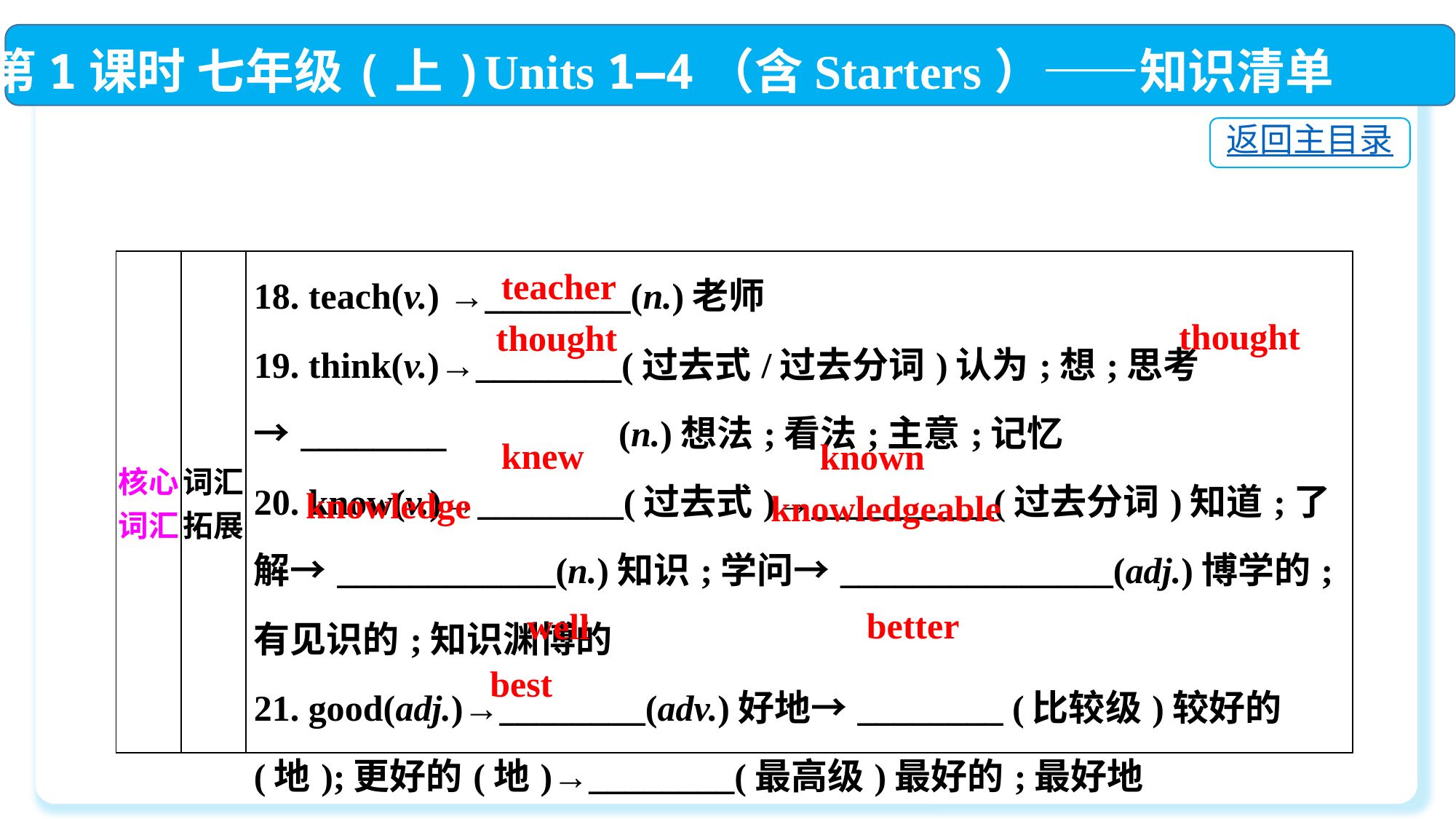

第1课时 七年级(上)Units 1—4（含Starters）——知识清单

返回主目录

| 核心词汇 | 词汇拓展 | 18. teach(v.) →\_\_\_\_\_\_\_\_(n.)老师  19. think(v.)→\_\_\_\_\_\_\_\_(过去式/过去分词)认为;想;思考→\_\_\_\_\_\_\_\_　　　　 (n.)想法;看法;主意;记忆  20. know(v.)→\_\_\_\_\_\_\_\_(过去式)→\_\_\_\_\_\_\_\_\_\_(过去分词)知道;了解→\_\_\_\_\_\_\_\_\_\_\_\_(n.)知识;学问→\_\_\_\_\_\_\_\_\_\_\_\_\_\_\_(adj.)博学的;有见识的;知识渊博的   21. good(adj.)→\_\_\_\_\_\_\_\_(adv.)好地→\_\_\_\_\_\_\_\_ (比较级)较好的(地);更好的(地)→\_\_\_\_\_\_\_\_(最高级)最好的;最好地 |
| --- | --- | --- |
teacher
thought
thought
knew
known
knowledge
knowledgeable
better
well
best